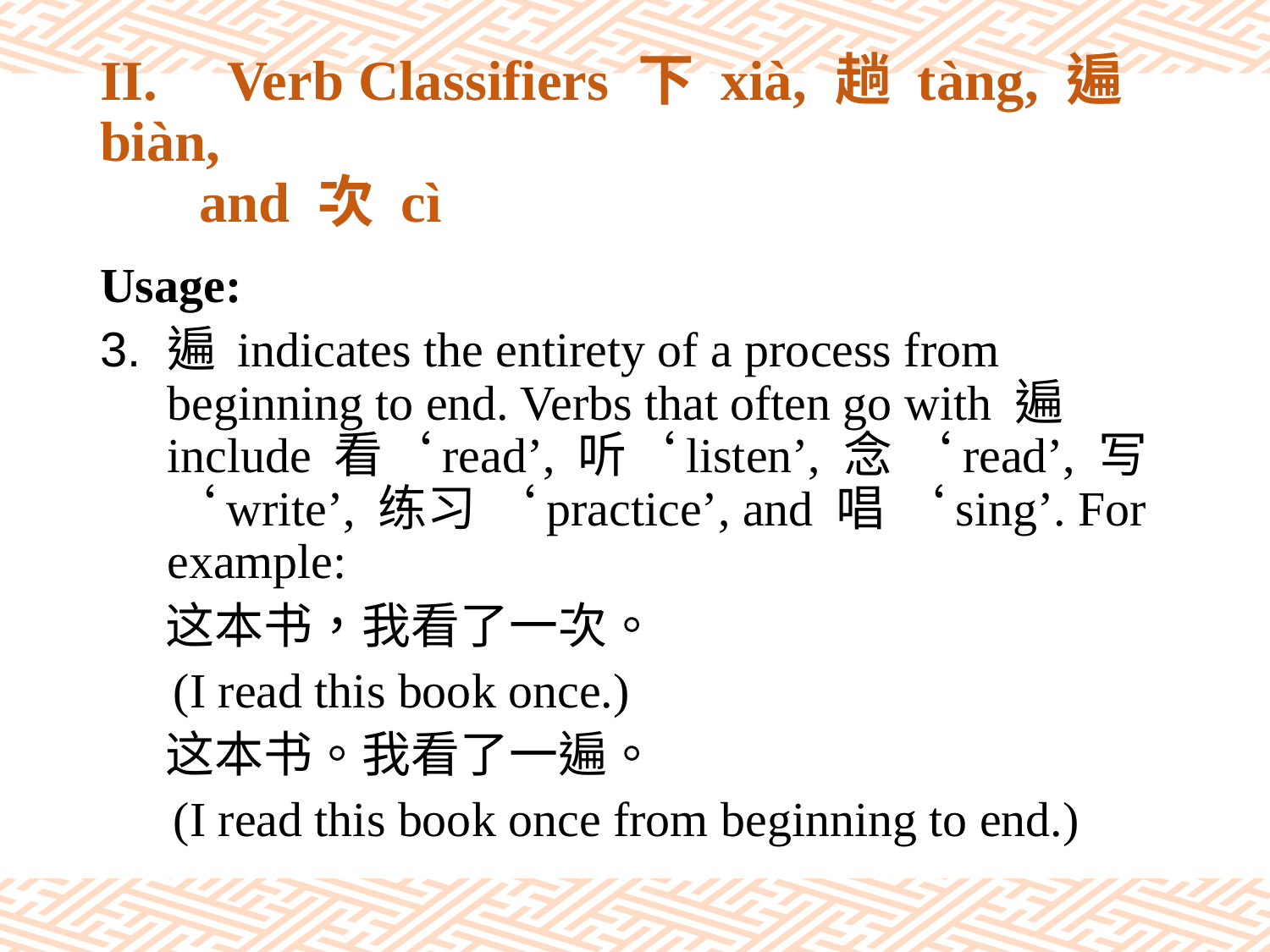

# II.	Verb Classifiers 下 xià, 趟 tàng, 遍 biàn, and 次 cì
Usage:
遍 indicates the entirety of a process from beginning to end. Verbs that often go with 遍 include 看‘read’, 听‘listen’, 念 ‘read’, 写‘write’, 练习 ‘practice’, and 唱 ‘sing’. For example:
     这本书，我看了一次。
      (I read this book once.)
     这本书。我看了一遍。
      (I read this book once from beginning to end.)